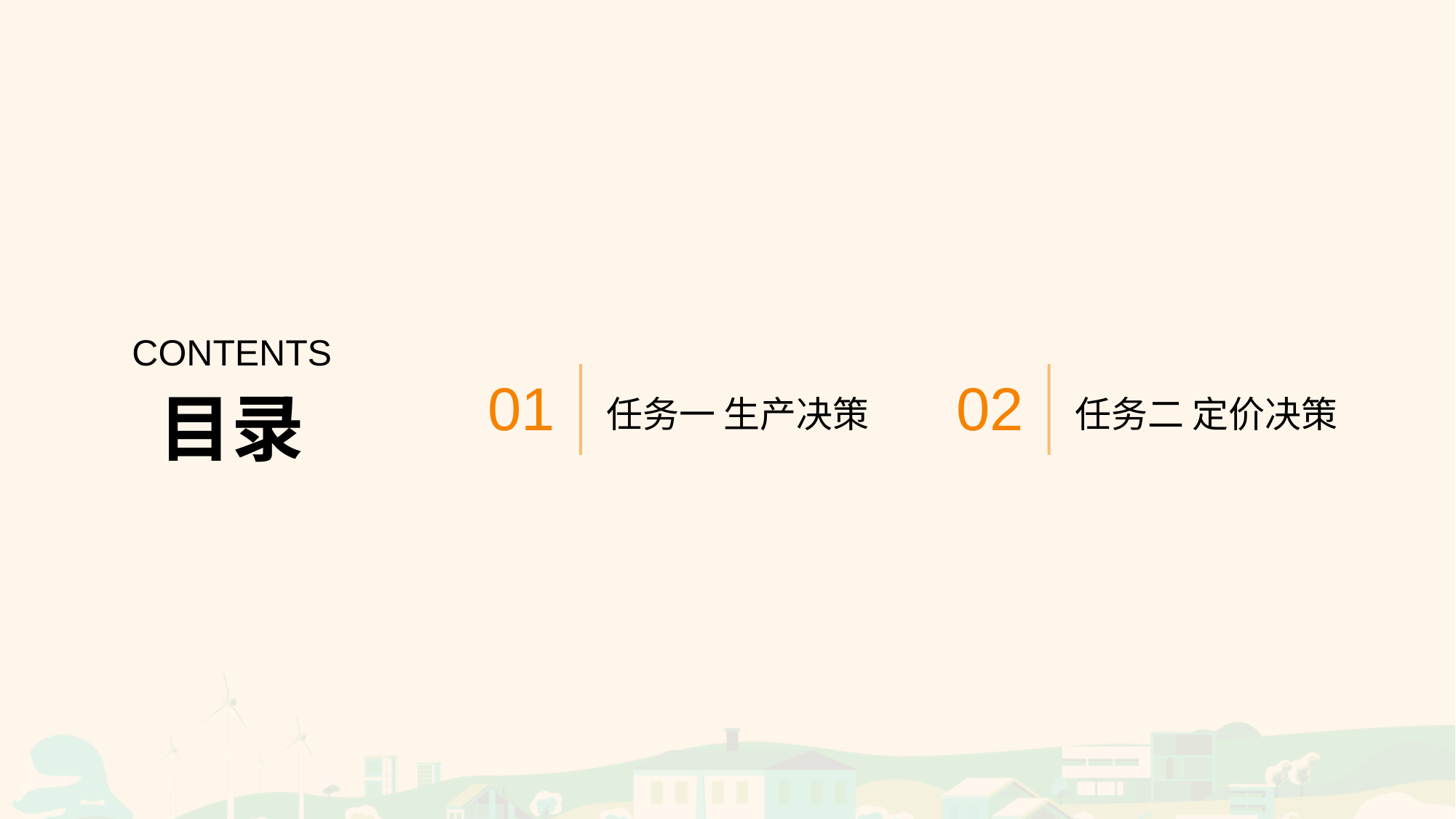

CONTENTS
任务一 生产决策
任务二 定价决策

01
02
目录